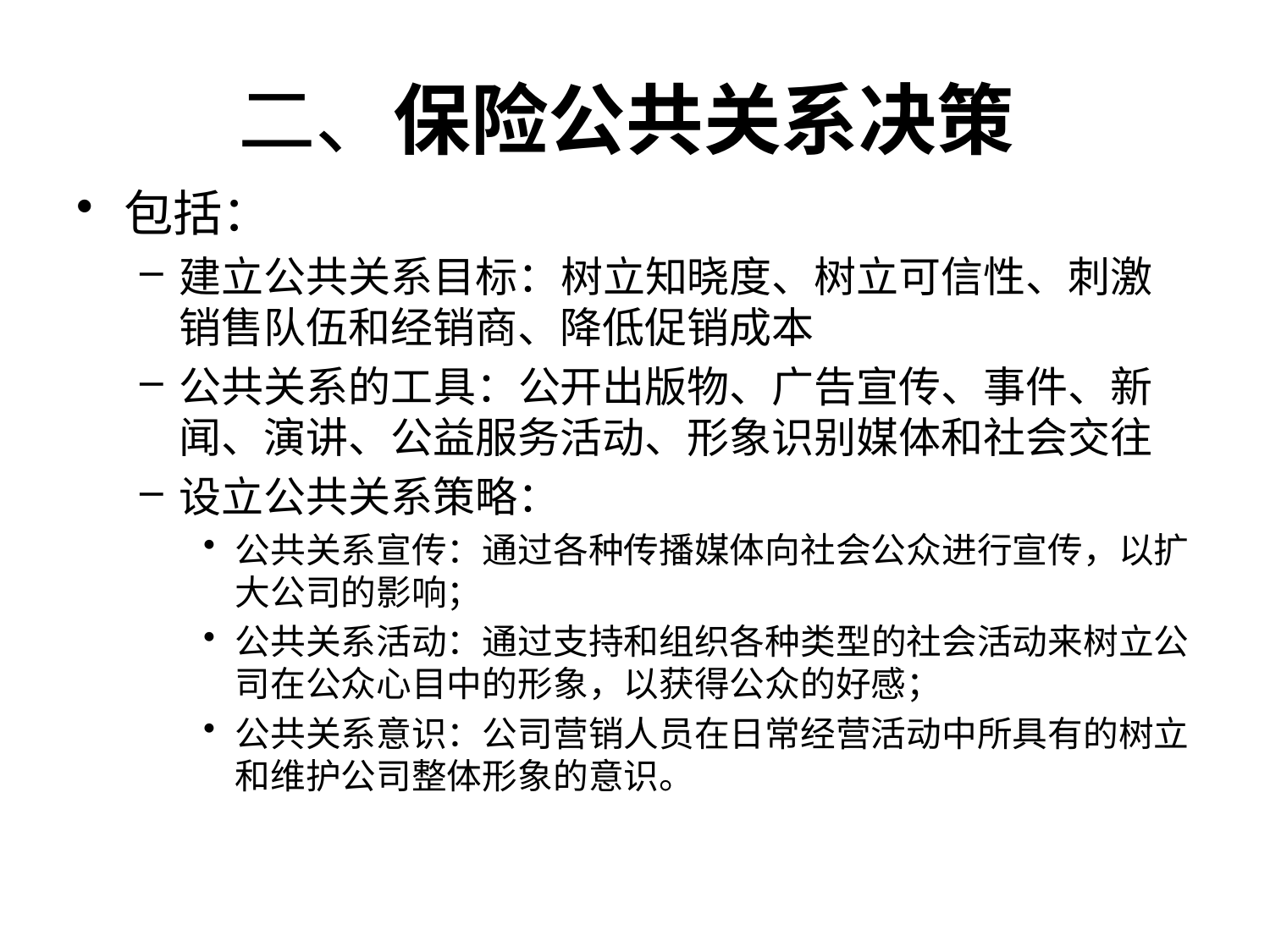

# 二、保险公共关系决策
包括：
建立公共关系目标：树立知晓度、树立可信性、刺激销售队伍和经销商、降低促销成本
公共关系的工具：公开出版物、广告宣传、事件、新闻、演讲、公益服务活动、形象识别媒体和社会交往
设立公共关系策略：
公共关系宣传：通过各种传播媒体向社会公众进行宣传，以扩大公司的影响；
公共关系活动：通过支持和组织各种类型的社会活动来树立公司在公众心目中的形象，以获得公众的好感；
公共关系意识：公司营销人员在日常经营活动中所具有的树立和维护公司整体形象的意识。